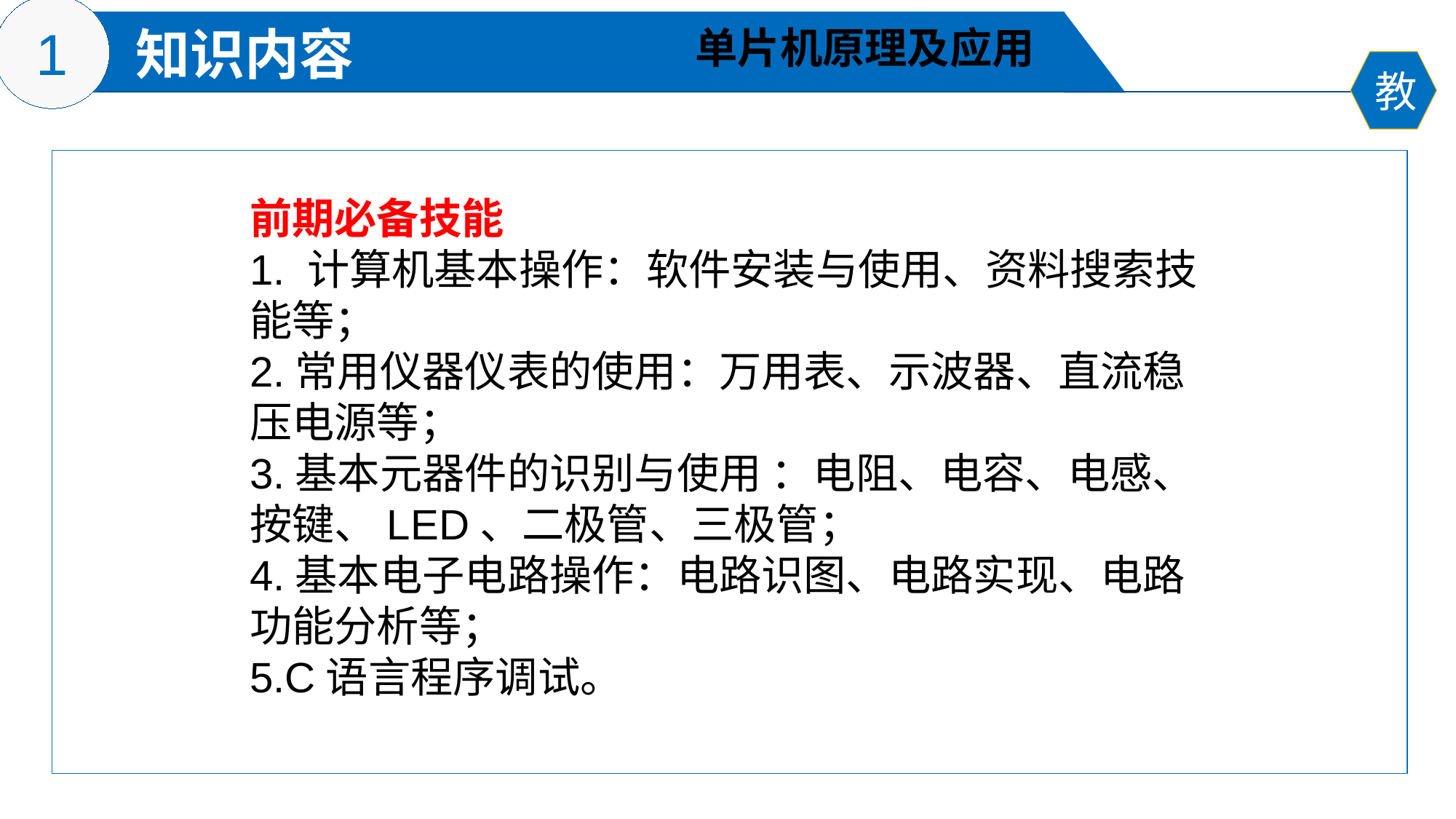

单片机原理及应用
前期必备技能
1. 计算机基本操作：软件安装与使用、资料搜索技能等；
2.常用仪器仪表的使用：万用表、示波器、直流稳压电源等；
3.基本元器件的识别与使用 ：电阻、电容、电感、按键、LED、二极管、三极管；
4.基本电子电路操作：电路识图、电路实现、电路功能分析等；
5.C语言程序调试。